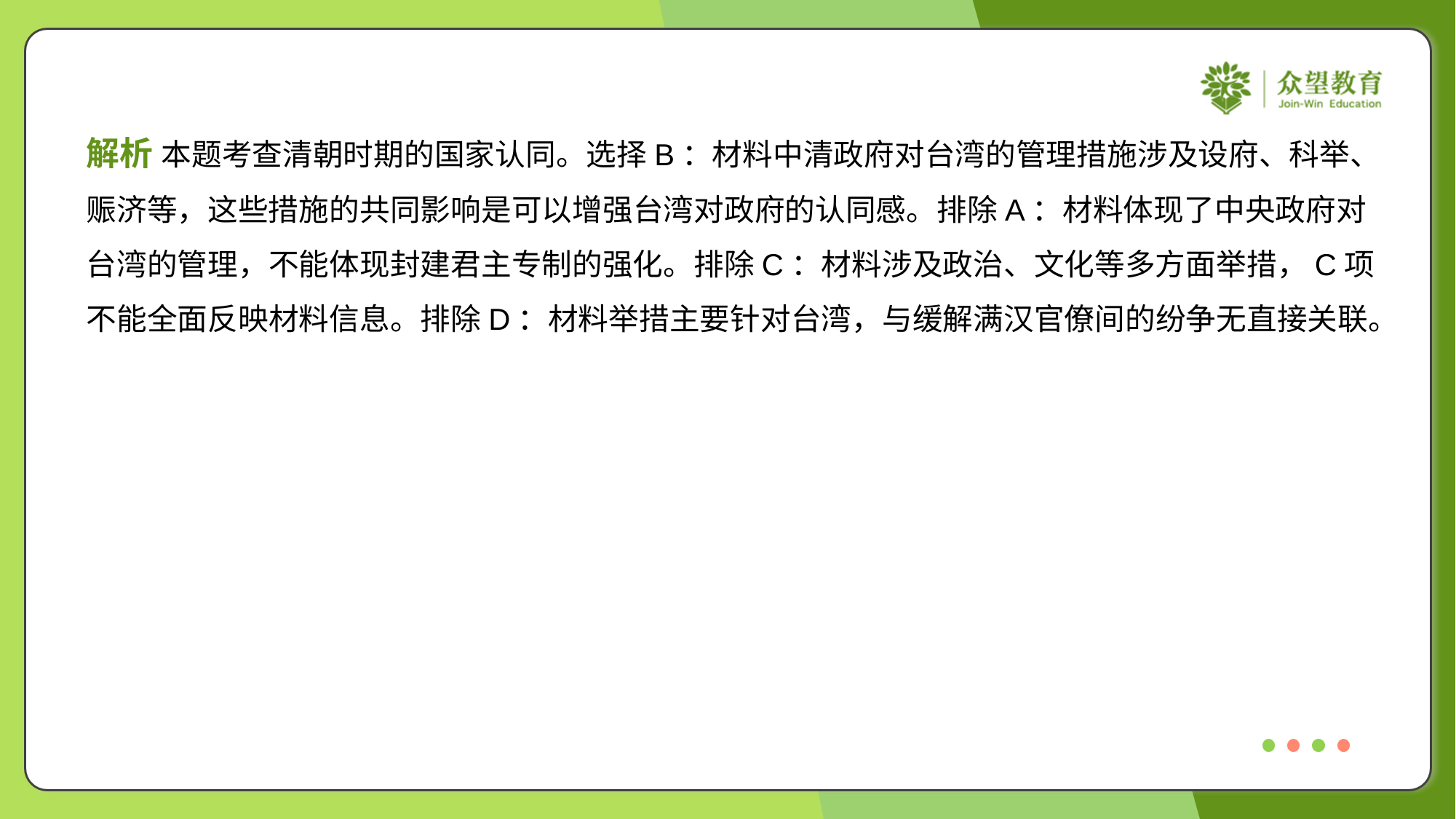

解析 本题考查清朝时期的国家认同。选择B：材料中清政府对台湾的管理措施涉及设府、科举、
赈济等，这些措施的共同影响是可以增强台湾对政府的认同感。排除A：材料体现了中央政府对
台湾的管理，不能体现封建君主专制的强化。排除C：材料涉及政治、文化等多方面举措，C项
不能全面反映材料信息。排除D：材料举措主要针对台湾，与缓解满汉官僚间的纷争无直接关联。